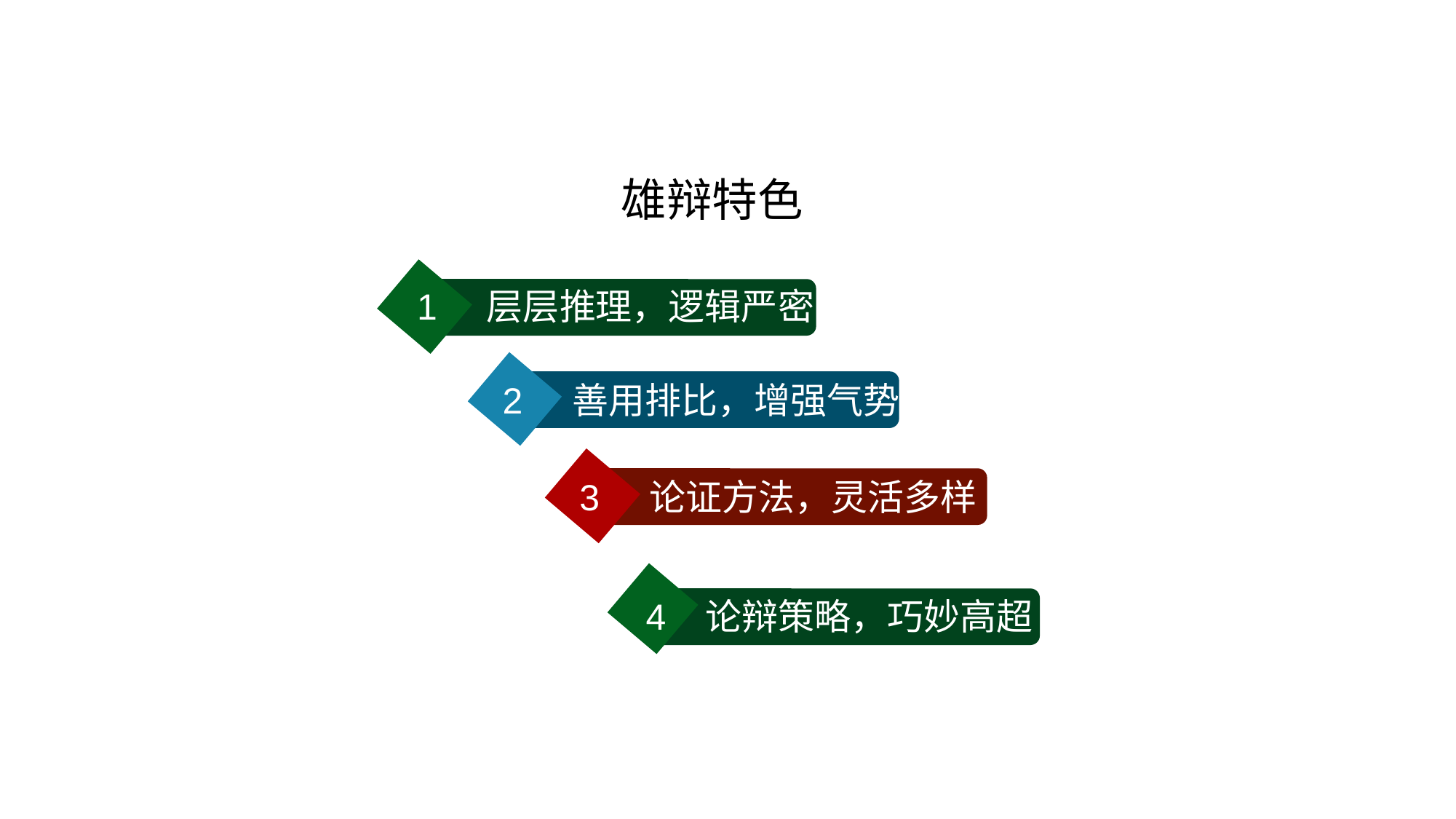

# 雄辩特色

1    层层推理，逻辑严密

2    善用排比，增强气势

3    论证方法，灵活多样

4   论辩策略，巧妙高超